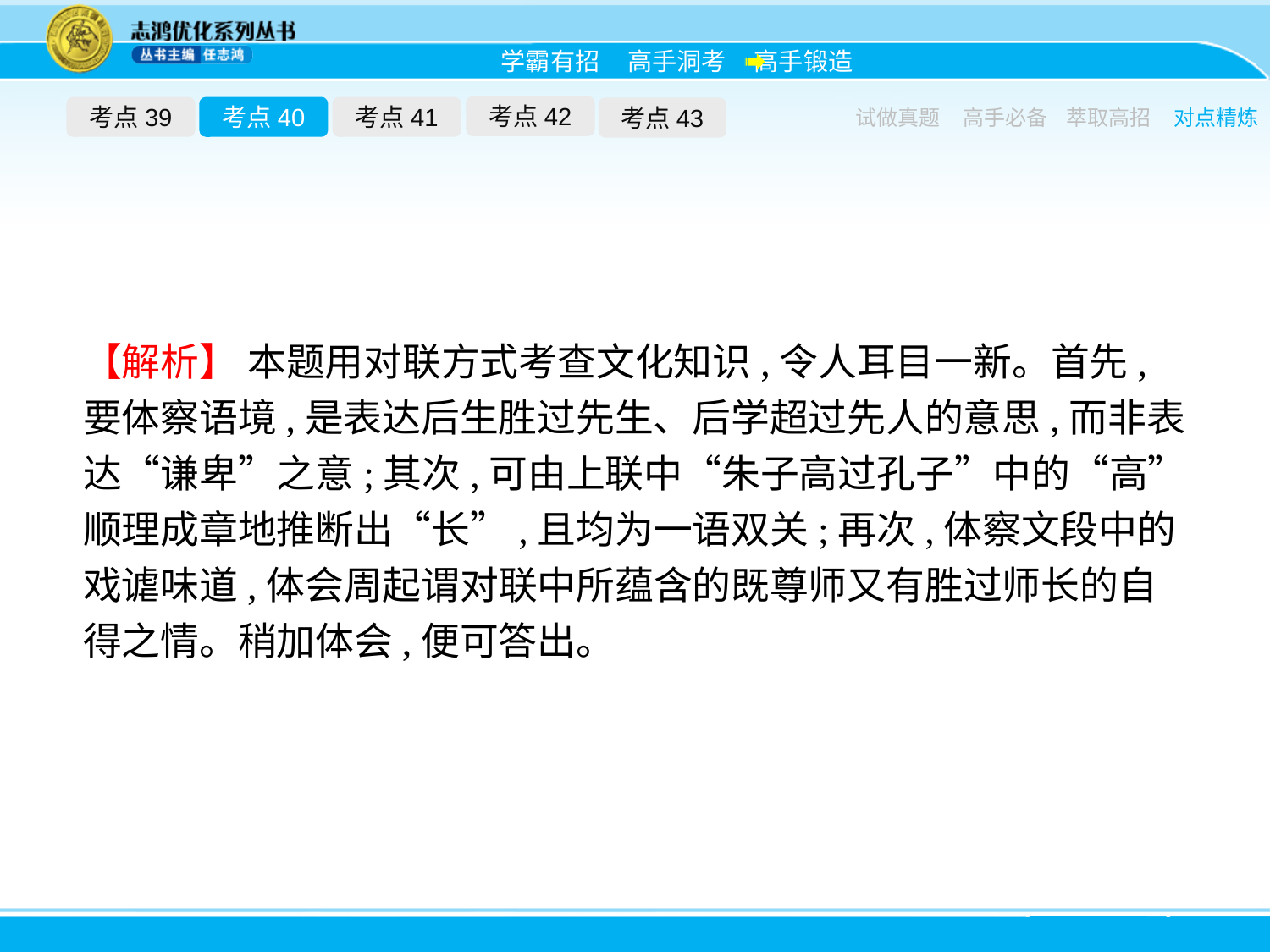

考点42
考点39
考点40
考点41
考点43
试做真题
高手必备
萃取高招
对点精炼
【解析】 本题用对联方式考查文化知识,令人耳目一新。首先,要体察语境,是表达后生胜过先生、后学超过先人的意思,而非表达“谦卑”之意;其次,可由上联中“朱子高过孔子”中的“高”顺理成章地推断出“长”,且均为一语双关;再次,体察文段中的戏谑味道,体会周起谓对联中所蕴含的既尊师又有胜过师长的自得之情。稍加体会,便可答出。